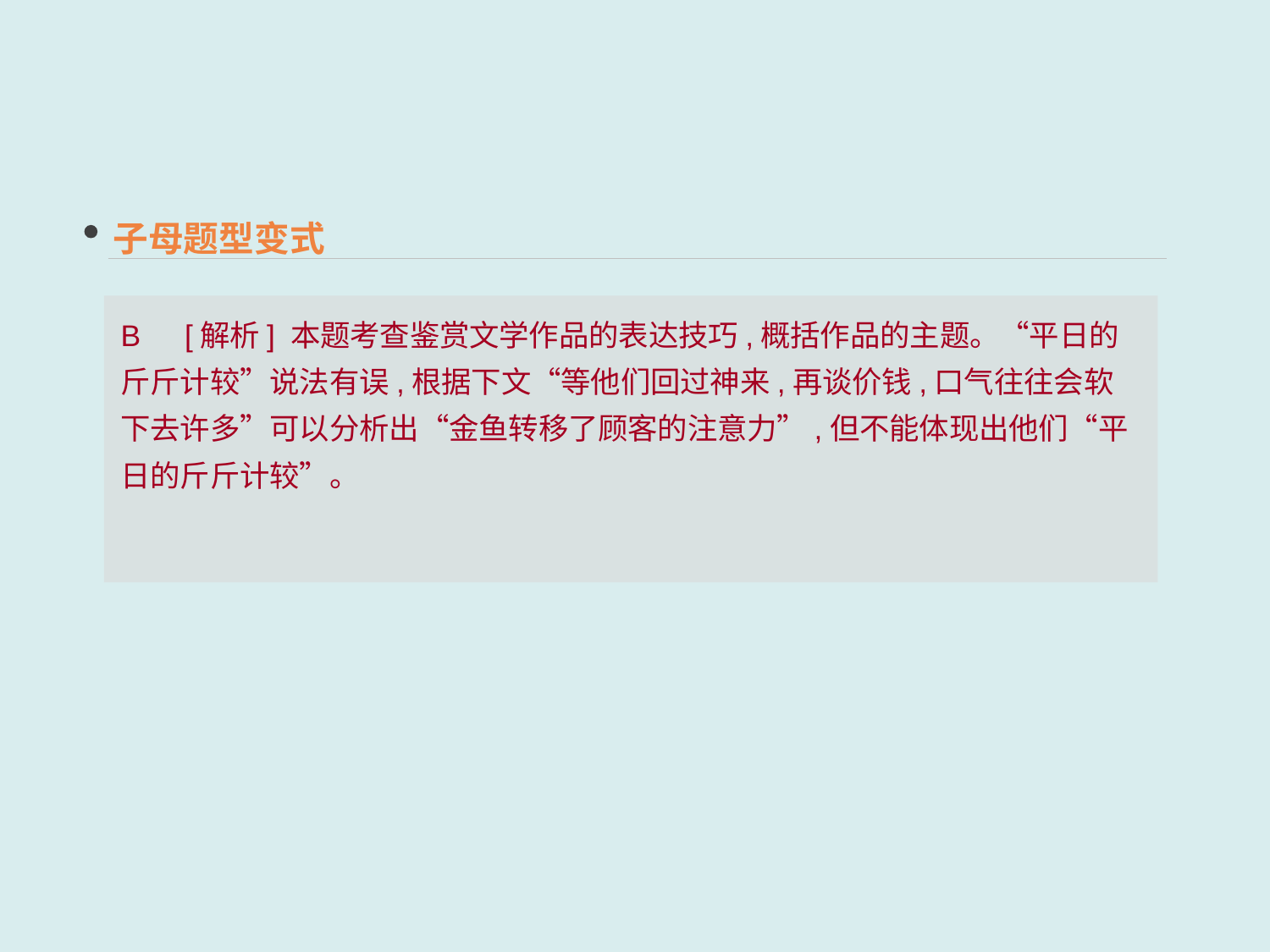

子母题型变式

B　[解析] 本题考查鉴赏文学作品的表达技巧,概括作品的主题。“平日的斤斤计较”说法有误,根据下文“等他们回过神来,再谈价钱,口气往往会软下去许多”可以分析出“金鱼转移了顾客的注意力”,但不能体现出他们“平日的斤斤计较”。